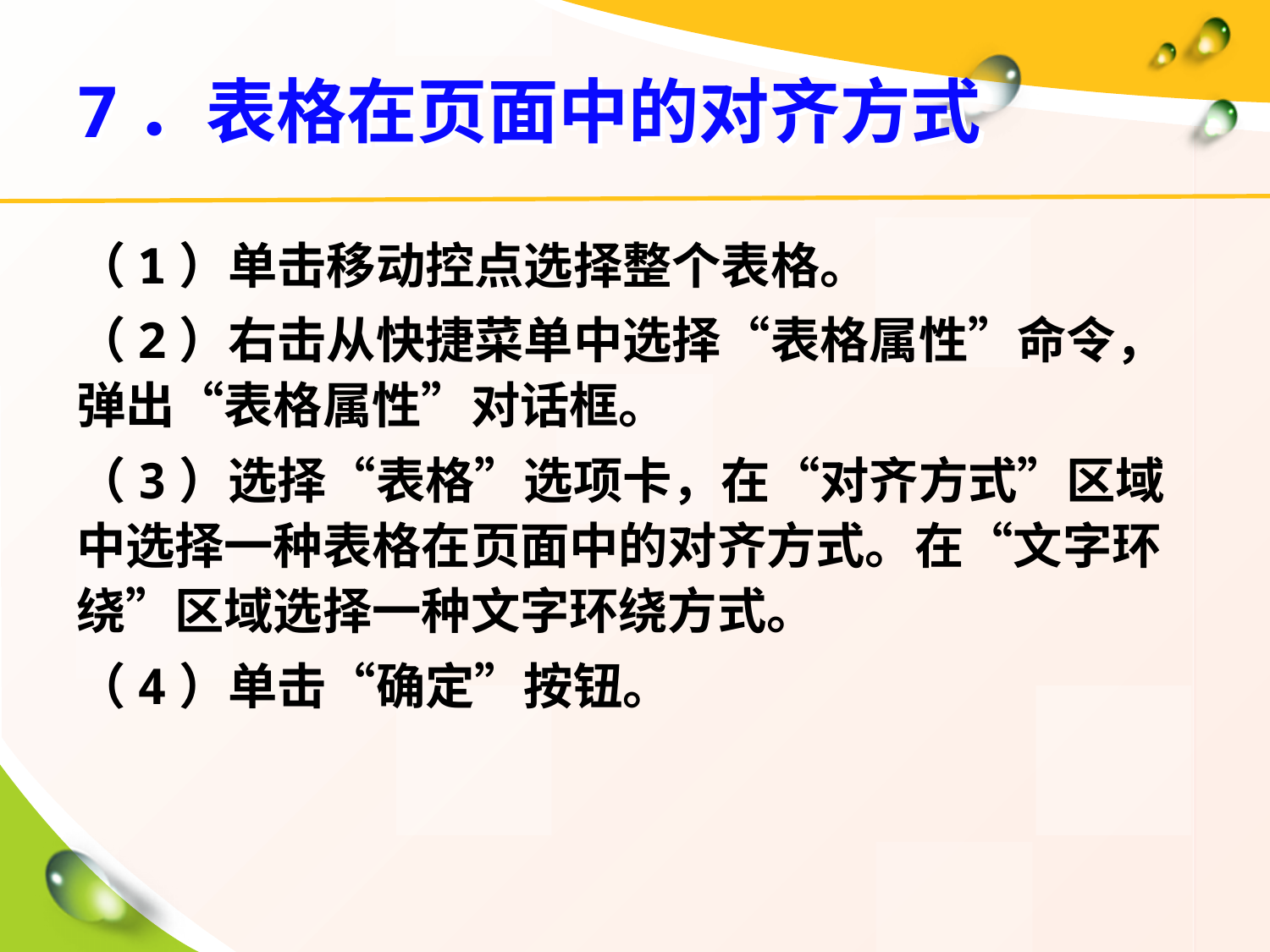

# 7．表格在页面中的对齐方式
（1）单击移动控点选择整个表格。
（2）右击从快捷菜单中选择“表格属性”命令，弹出“表格属性”对话框。
（3）选择“表格”选项卡，在“对齐方式”区域中选择一种表格在页面中的对齐方式。在“文字环绕”区域选择一种文字环绕方式。
（4）单击“确定”按钮。